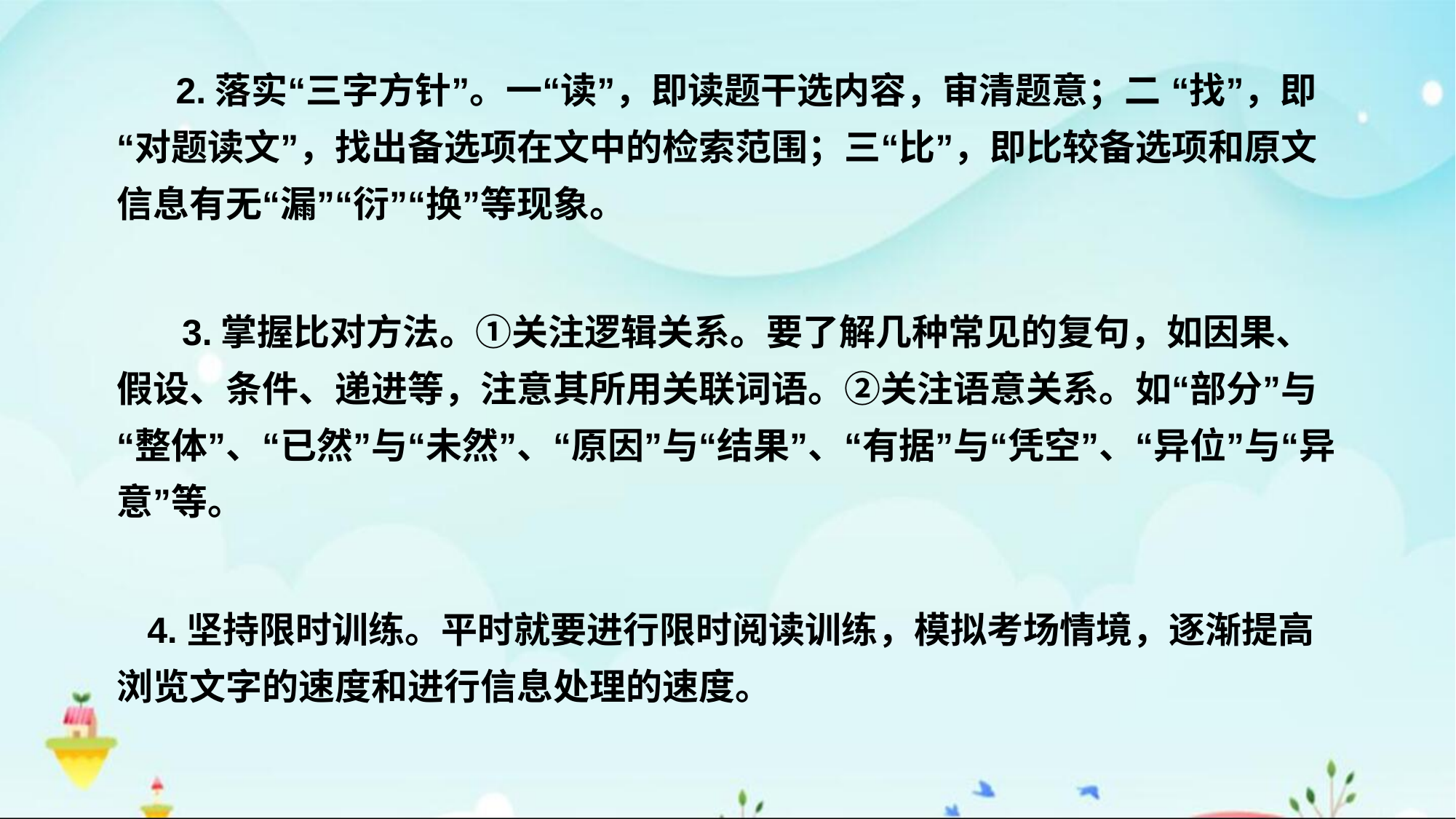

2.落实“三字方针”。一“读”，即读题干选内容，审清题意；二 “找”，即“对题读文”，找出备选项在文中的检索范围；三“比”，即比较备选项和原文信息有无“漏”“衍”“换”等现象。

　  3.掌握比对方法。①关注逻辑关系。要了解几种常见的复句，如因果、假设、条件、递进等，注意其所用关联词语。②关注语意关系。如“部分”与“整体”、“已然”与“未然”、“原因”与“结果”、“有据”与“凭空”、“异位”与“异意”等。

   4.坚持限时训练。平时就要进行限时阅读训练，模拟考场情境，逐渐提高浏览文字的速度和进行信息处理的速度。

40